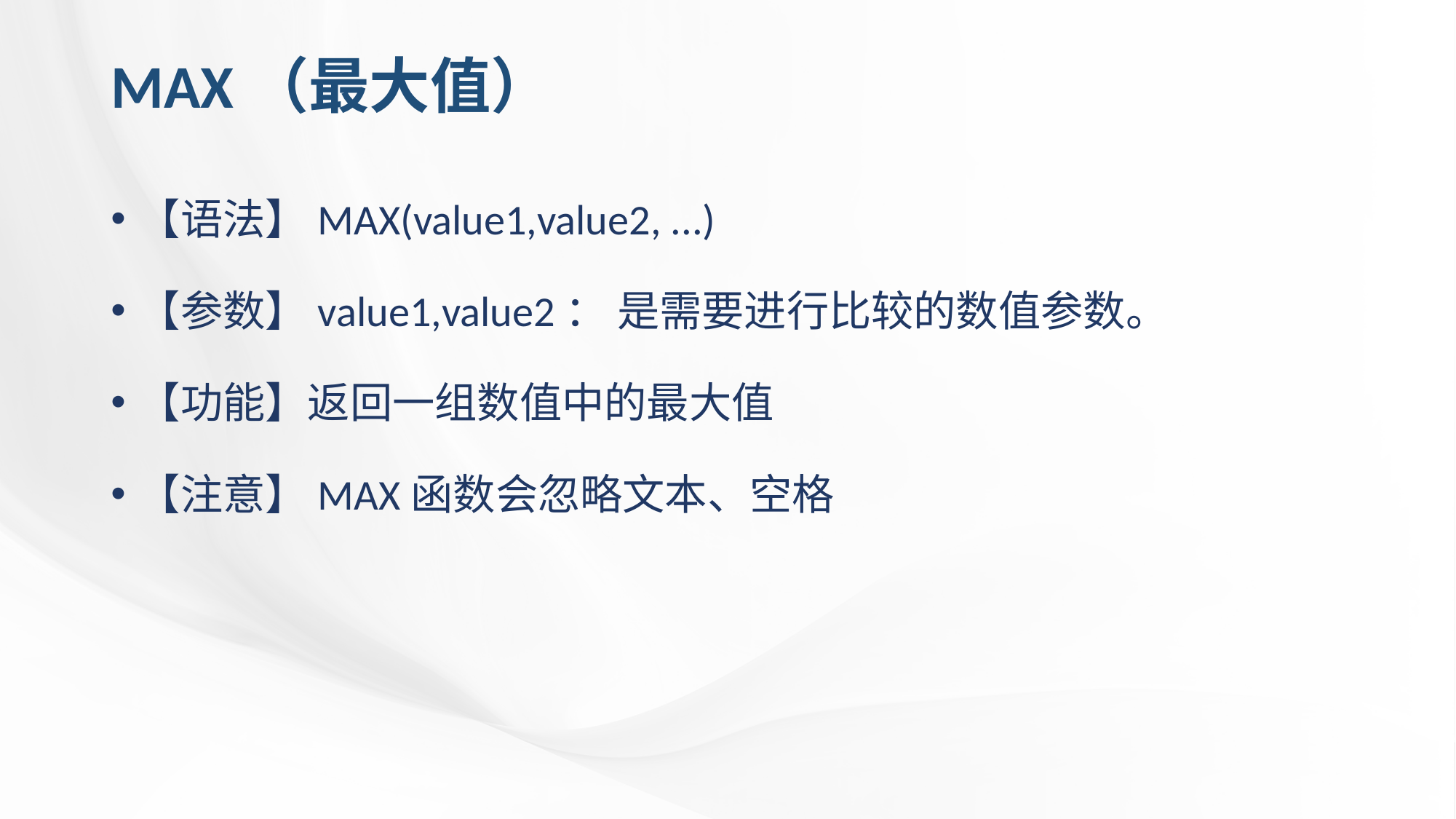

# MAX（最大值）
【语法】MAX(value1,value2, ...)
【参数】value1,value2： 是需要进行比较的数值参数。
【功能】返回一组数值中的最大值
【注意】MAX函数会忽略文本、空格